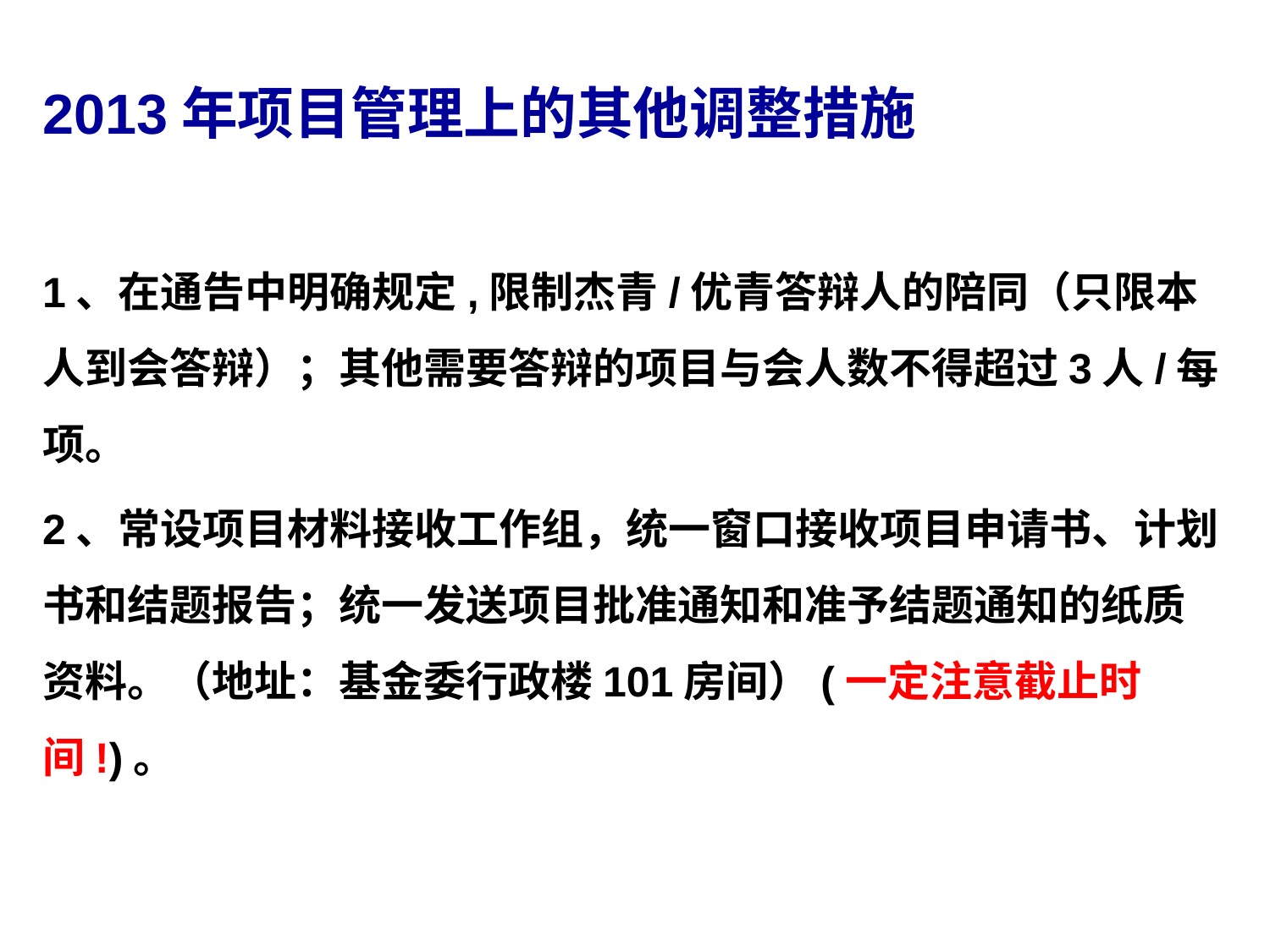

2013年项目管理上的其他调整措施

1、在通告中明确规定,限制杰青/优青答辩人的陪同（只限本人到会答辩）；其他需要答辩的项目与会人数不得超过3人/每项。
2、常设项目材料接收工作组，统一窗口接收项目申请书、计划书和结题报告；统一发送项目批准通知和准予结题通知的纸质资料。（地址：基金委行政楼101房间）(一定注意截止时间!)。